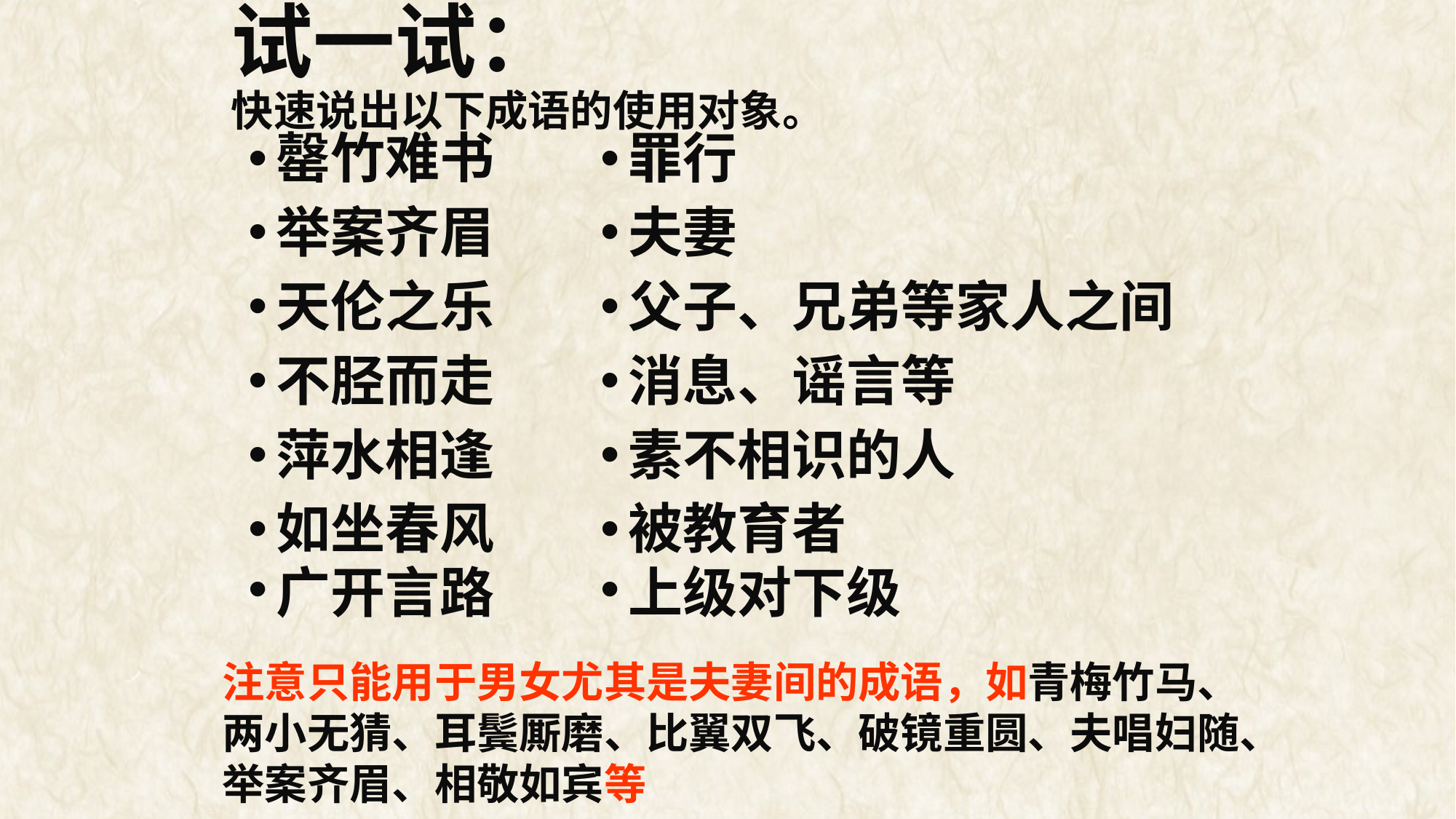

# 试一试： 快速说出以下成语的使用对象。
罄竹难书
举案齐眉
天伦之乐
不胫而走
萍水相逢
如坐春风
广开言路

罪行
夫妻
父子、兄弟等家人之间
消息、谣言等
素不相识的人
被教育者
上级对下级

注意只能用于男女尤其是夫妻间的成语，如青梅竹马、两小无猜、耳鬓厮磨、比翼双飞、破镜重圆、夫唱妇随、举案齐眉、相敬如宾等